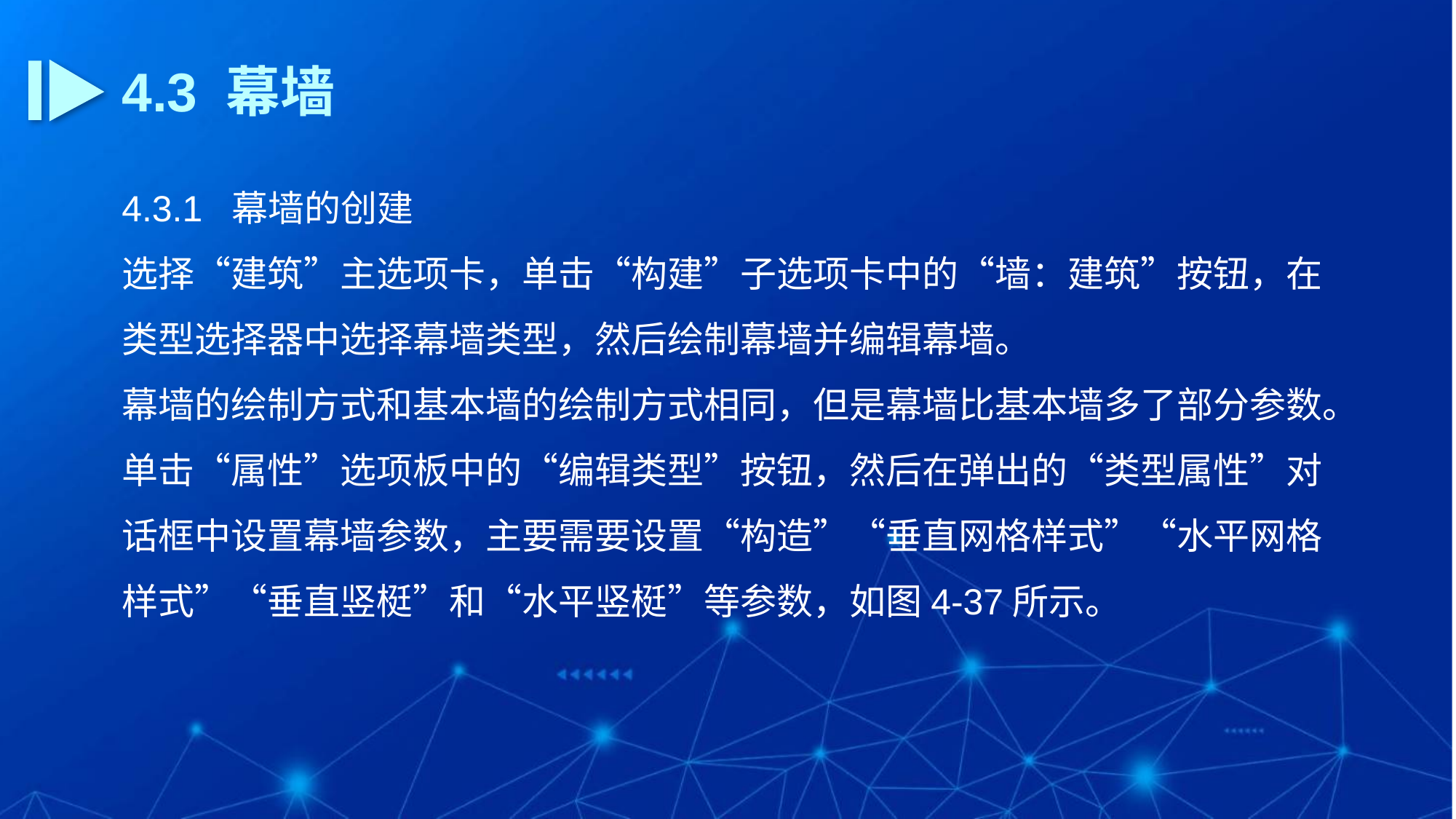

4.3 幕墙

4.3.1  幕墙的创建
选择“建筑”主选项卡，单击“构建”子选项卡中的“墙：建筑”按钮，在类型选择器中选择幕墙类型，然后绘制幕墙并编辑幕墙。
幕墙的绘制方式和基本墙的绘制方式相同，但是幕墙比基本墙多了部分参数。单击“属性”选项板中的“编辑类型”按钮，然后在弹出的“类型属性”对话框中设置幕墙参数，主要需要设置“构造”“垂直网格样式”“水平网格样式”“垂直竖梃”和“水平竖梃”等参数，如图4-37所示。